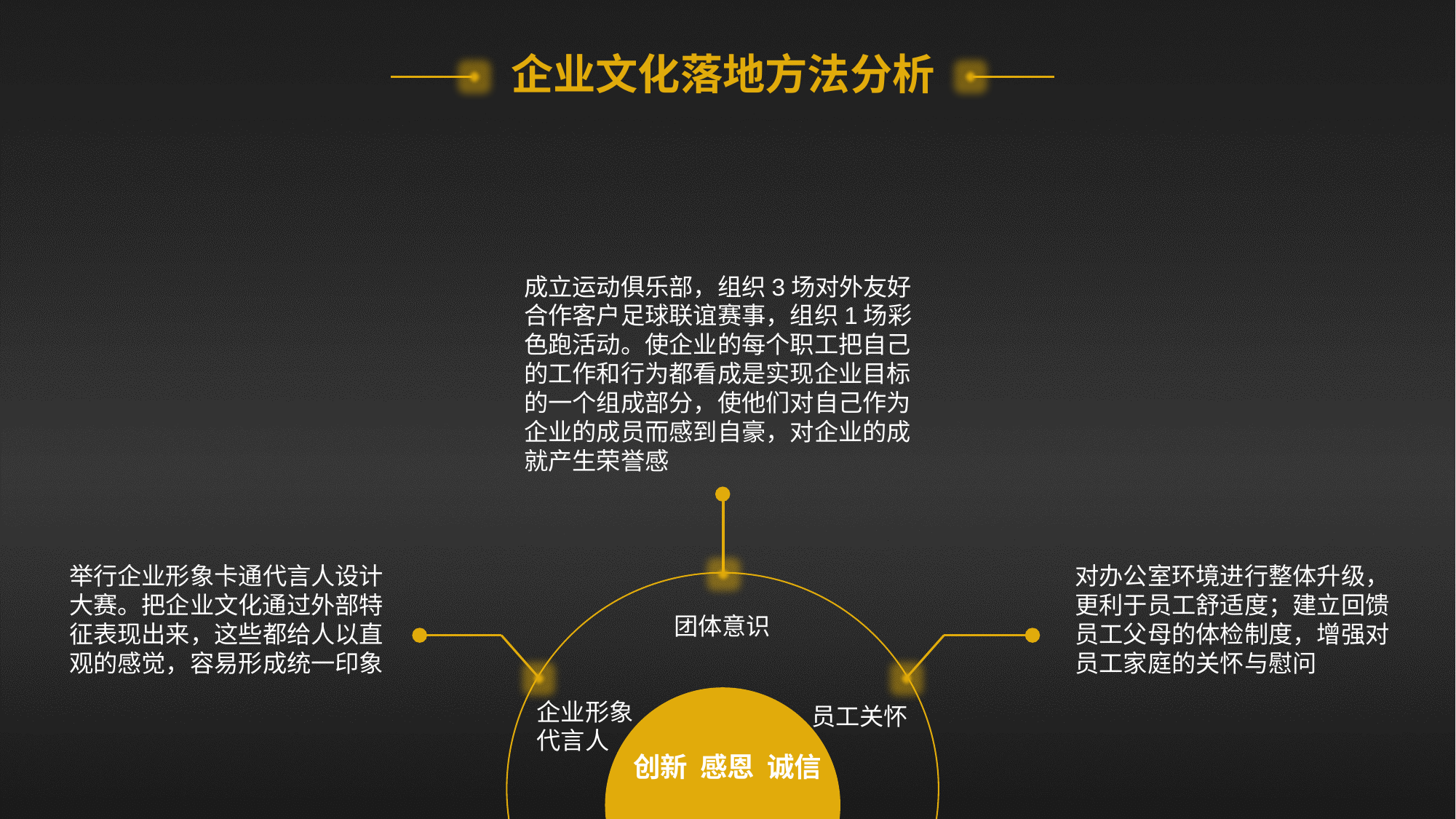

企业文化落地方法分析

成立运动俱乐部，组织3场对外友好合作客户足球联谊赛事，组织1场彩色跑活动。使企业的每个职工把自己的工作和行为都看成是实现企业目标的一个组成部分，使他们对自己作为企业的成员而感到自豪，对企业的成就产生荣誉感

举行企业形象卡通代言人设计大赛。把企业文化通过外部特征表现出来，这些都给人以直观的感觉，容易形成统一印象
对办公室环境进行整体升级，更利于员工舒适度；建立回馈员工父母的体检制度，增强对员工家庭的关怀与慰问

团体意识

企业形象
代言人
员工关怀
创新  感恩  诚信